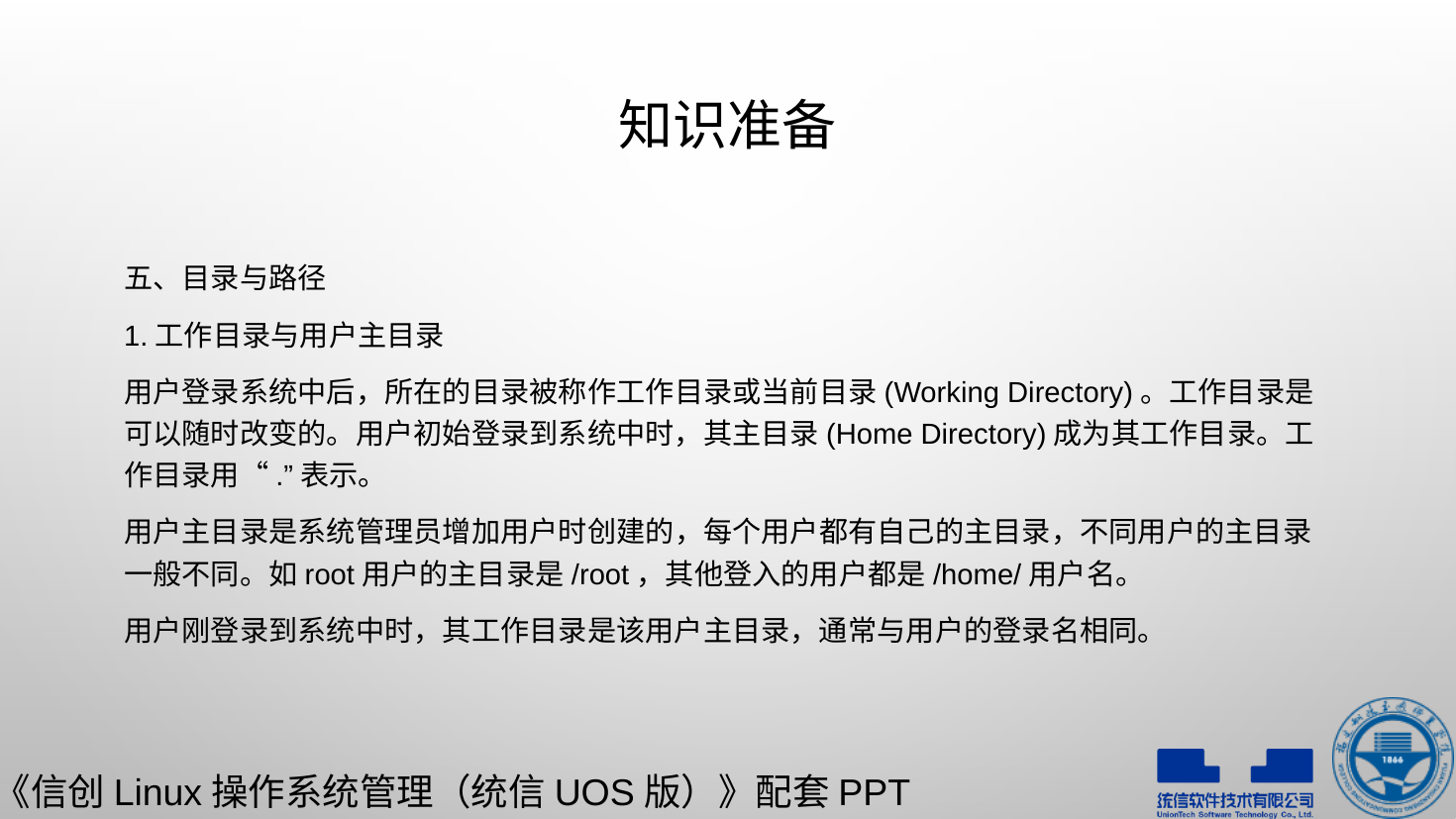

# 知识准备
五、目录与路径
1.工作目录与用户主目录
用户登录系统中后，所在的目录被称作工作目录或当前目录(Working Directory)。工作目录是可以随时改变的。用户初始登录到系统中时，其主目录(Home Directory)成为其工作目录。工作目录用“.”表示。
用户主目录是系统管理员增加用户时创建的，每个用户都有自己的主目录，不同用户的主目录一般不同。如root用户的主目录是/root，其他登入的用户都是/home/用户名。
用户刚登录到系统中时，其工作目录是该用户主目录，通常与用户的登录名相同。